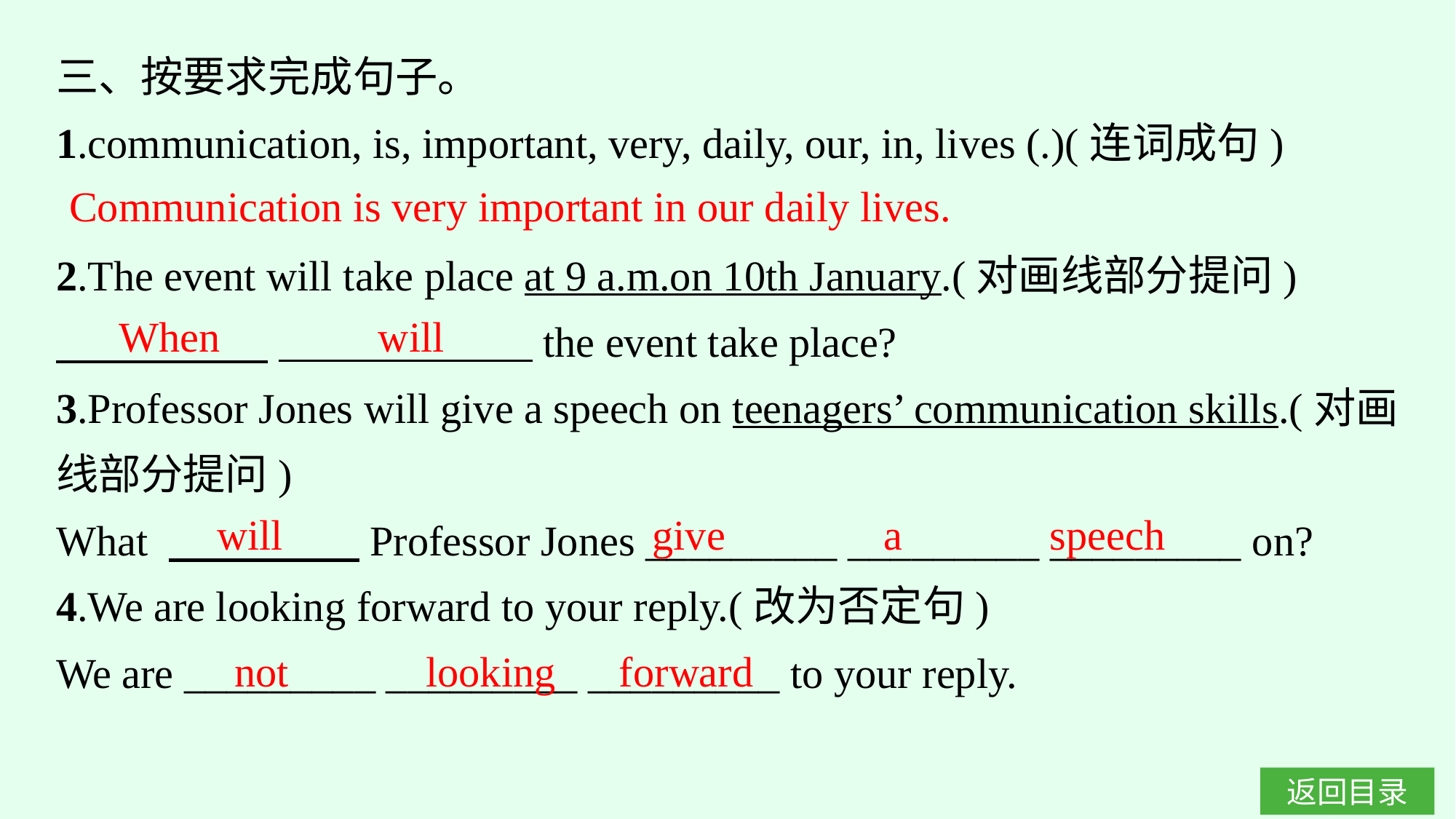

三、按要求完成句子。
1.communication, is, important, very, daily, our, in, lives (.)(连词成句)

2.The event will take place at 9 a.m.on 10th January.(对画线部分提问)
　　　　　 　　　　　　the event take place?
3.Professor Jones will give a speech on teenagers’ communication skills.(对画线部分提问)
What 　　　　 Professor Jones _________ _________ _________ on?
4.We are looking forward to your reply.(改为否定句)
We are _________ _________ _________ to your reply.
Communication is very important in our daily lives.
When               will
will                                   give               a              speech
not             looking      forward